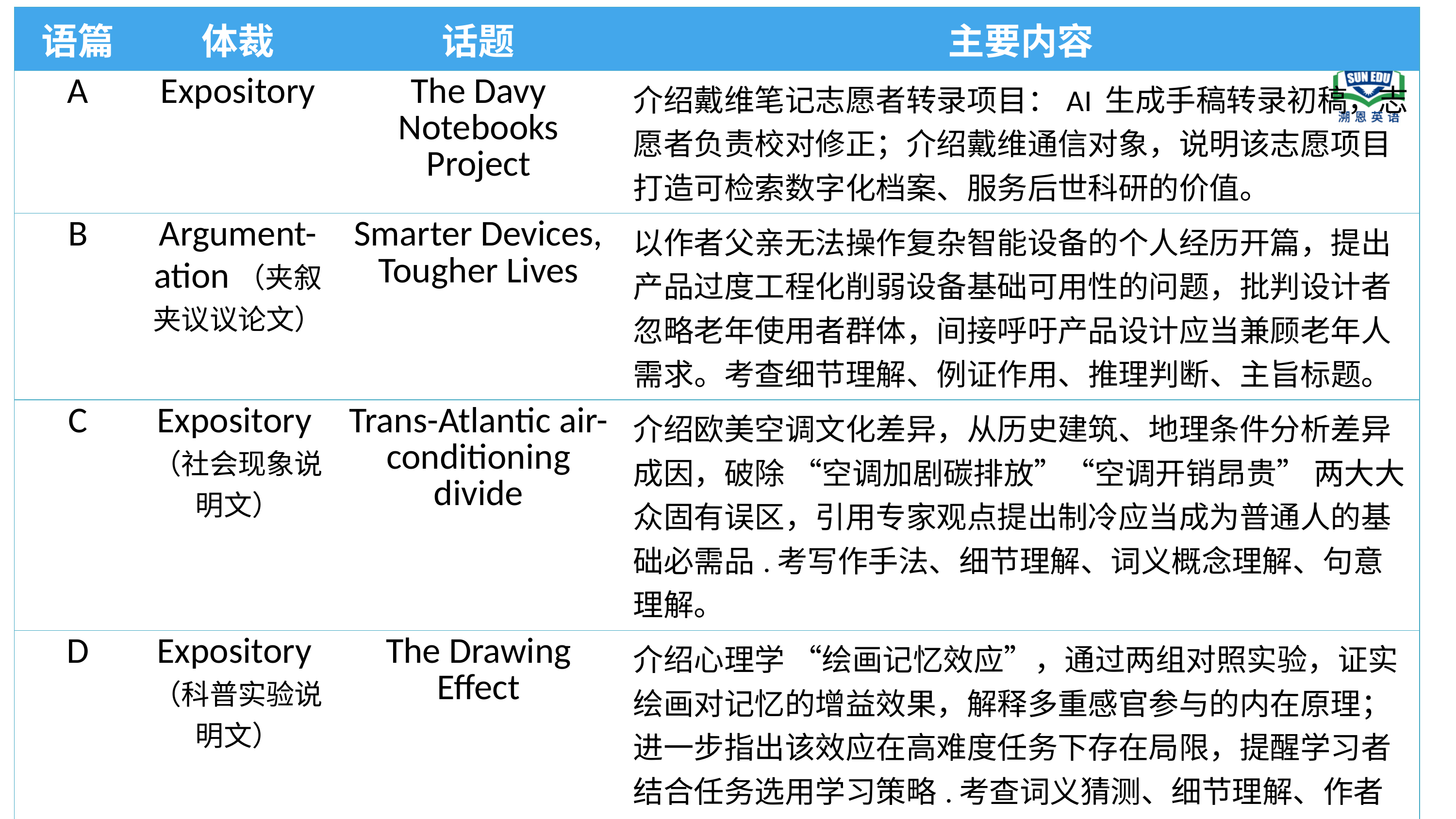

| 语篇 | 体裁 | 话题 | 主要内容 |
| --- | --- | --- | --- |
| A | Expository | The Davy Notebooks Project | 介绍戴维笔记志愿者转录项目：AI 生成手稿转录初稿，志愿者负责校对修正；介绍戴维通信对象，说明该志愿项目打造可检索数字化档案、服务后世科研的价值。 |
| B | Argument-ation（夹叙夹议议论文） | Smarter Devices, Tougher Lives | 以作者父亲无法操作复杂智能设备的个人经历开篇，提出产品过度工程化削弱设备基础可用性的问题，批判设计者忽略老年使用者群体，间接呼吁产品设计应当兼顾老年人需求。考查细节理解、例证作用、推理判断、主旨标题。 |
| C | Expository（社会现象说明文） | Trans-Atlantic air-conditioning divide | 介绍欧美空调文化差异，从历史建筑、地理条件分析差异成因，破除 “空调加剧碳排放”“空调开销昂贵” 两大大众固有误区，引用专家观点提出制冷应当成为普通人的基础必需品.考写作手法、细节理解、词义概念理解、句意理解。 |
| D | Expository（科普实验说明文） | The Drawing Effect | 介绍心理学 “绘画记忆效应”，通过两组对照实验，证实绘画对记忆的增益效果，解释多重感官参与的内在原理；进一步指出该效应在高难度任务下存在局限，提醒学习者结合任务选用学习策略.考查词义猜测、细节理解、作者态度。 |
| 七 选 五 | Expository（事理说明文） | Productivity Trap | 介绍 “生产力陷阱” 这一概念，阐释它的内涵；列举三大典型表现并针对每一种表现给出对应的调整对策；考察指代关系、句间逻辑、小标题概括、段落主旨匹配。 |